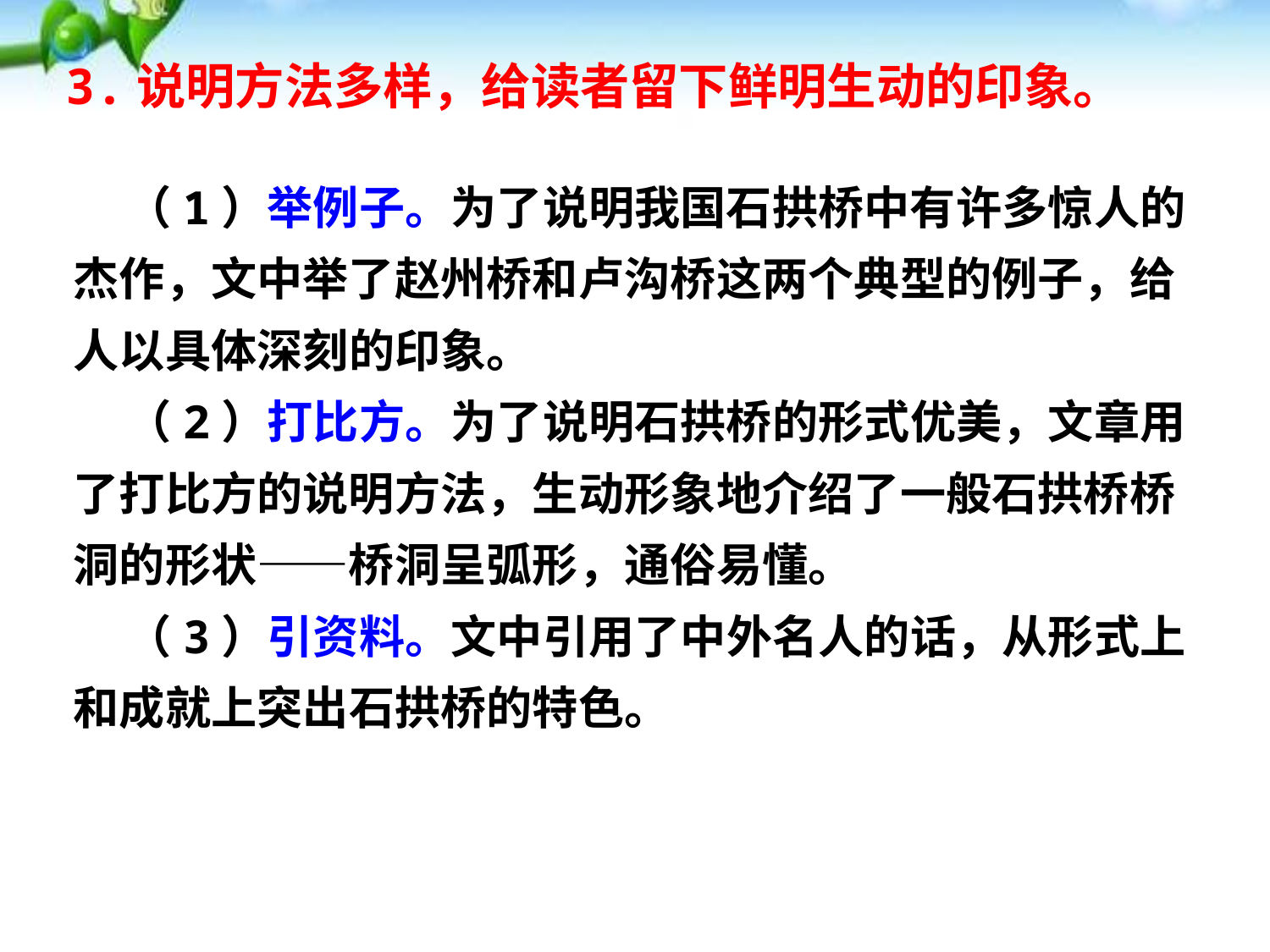

3.说明方法多样，给读者留下鲜明生动的印象。
    （1）举例子。为了说明我国石拱桥中有许多惊人的杰作，文中举了赵州桥和卢沟桥这两个典型的例子，给人以具体深刻的印象。
    （2）打比方。为了说明石拱桥的形式优美，文章用了打比方的说明方法，生动形象地介绍了一般石拱桥桥洞的形状——桥洞呈弧形，通俗易懂。
    （3）引资料。文中引用了中外名人的话，从形式上和成就上突出石拱桥的特色。